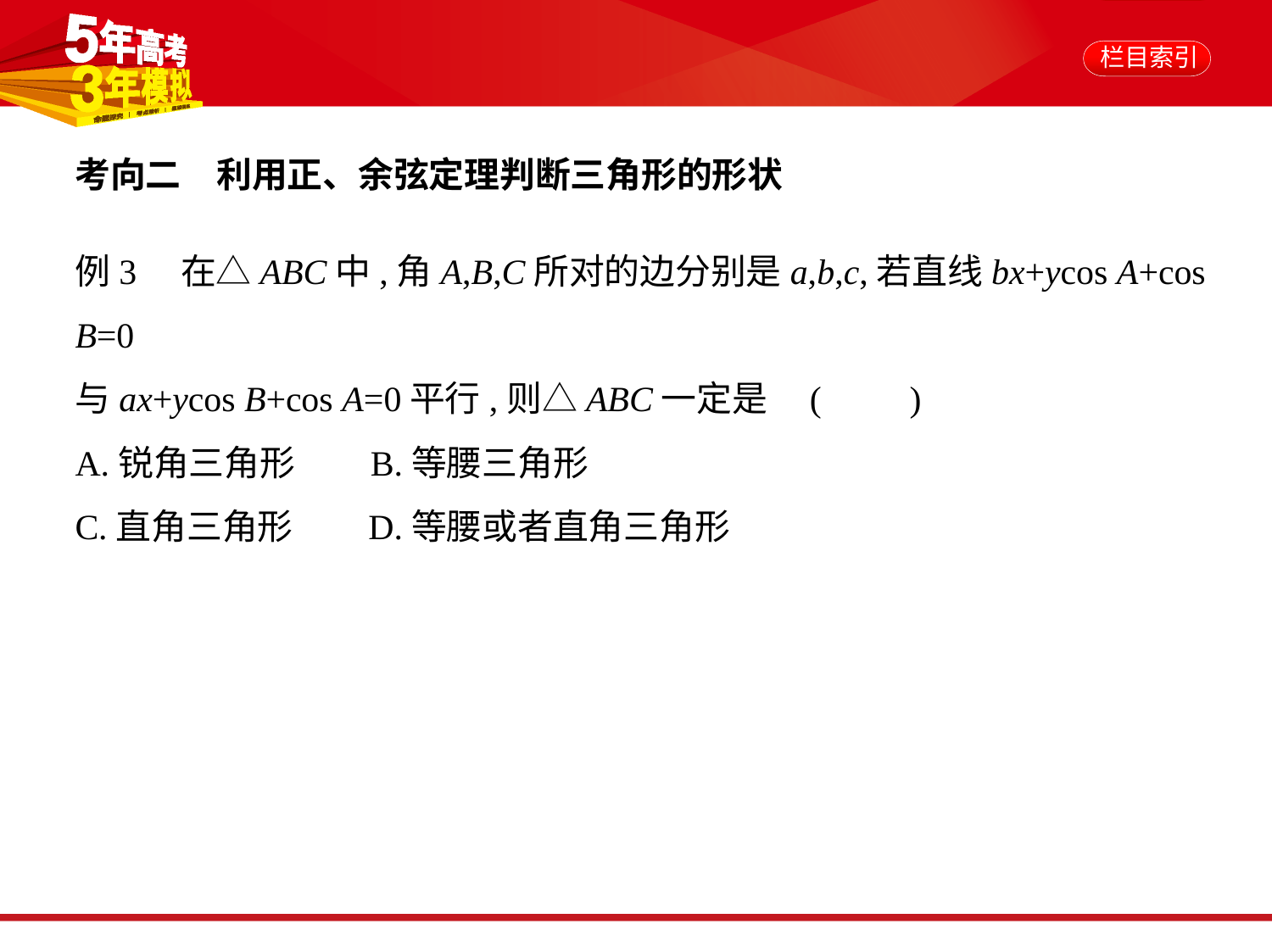

考向二　利用正、余弦定理判断三角形的形状
例3　在△ABC中,角A,B,C所对的边分别是a,b,c,若直线bx+ycos A+cos B=0
与ax+ycos B+cos A=0平行,则△ABC一定是 (　　)
A.锐角三角形　    B.等腰三角形
C.直角三角形　    D.等腰或者直角三角形